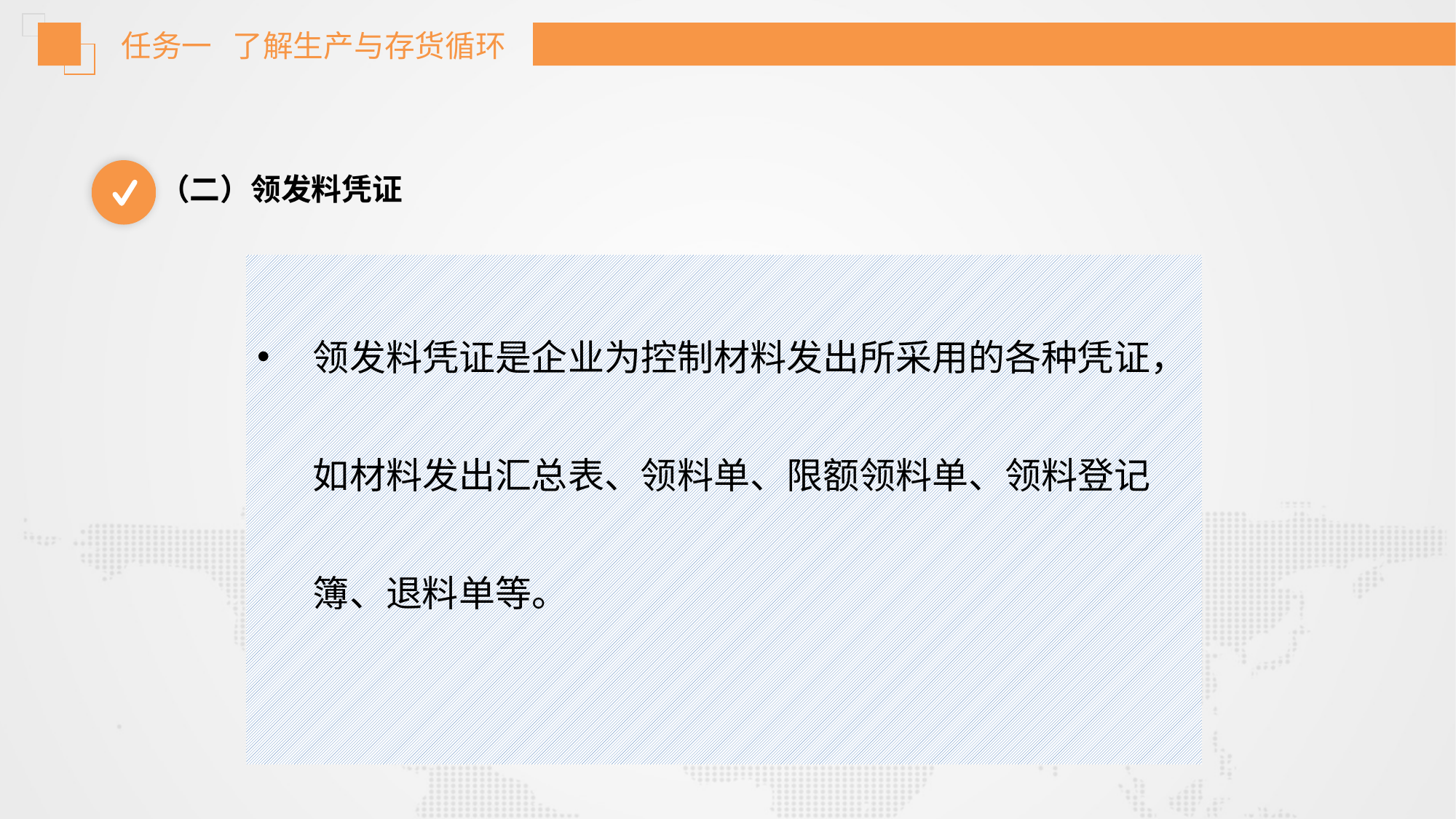

任务一   了解生产与存货循环

（二）领发料凭证

领发料凭证是企业为控制材料发出所采用的各种凭证，如材料发出汇总表、领料单、限额领料单、领料登记簿、退料单等。